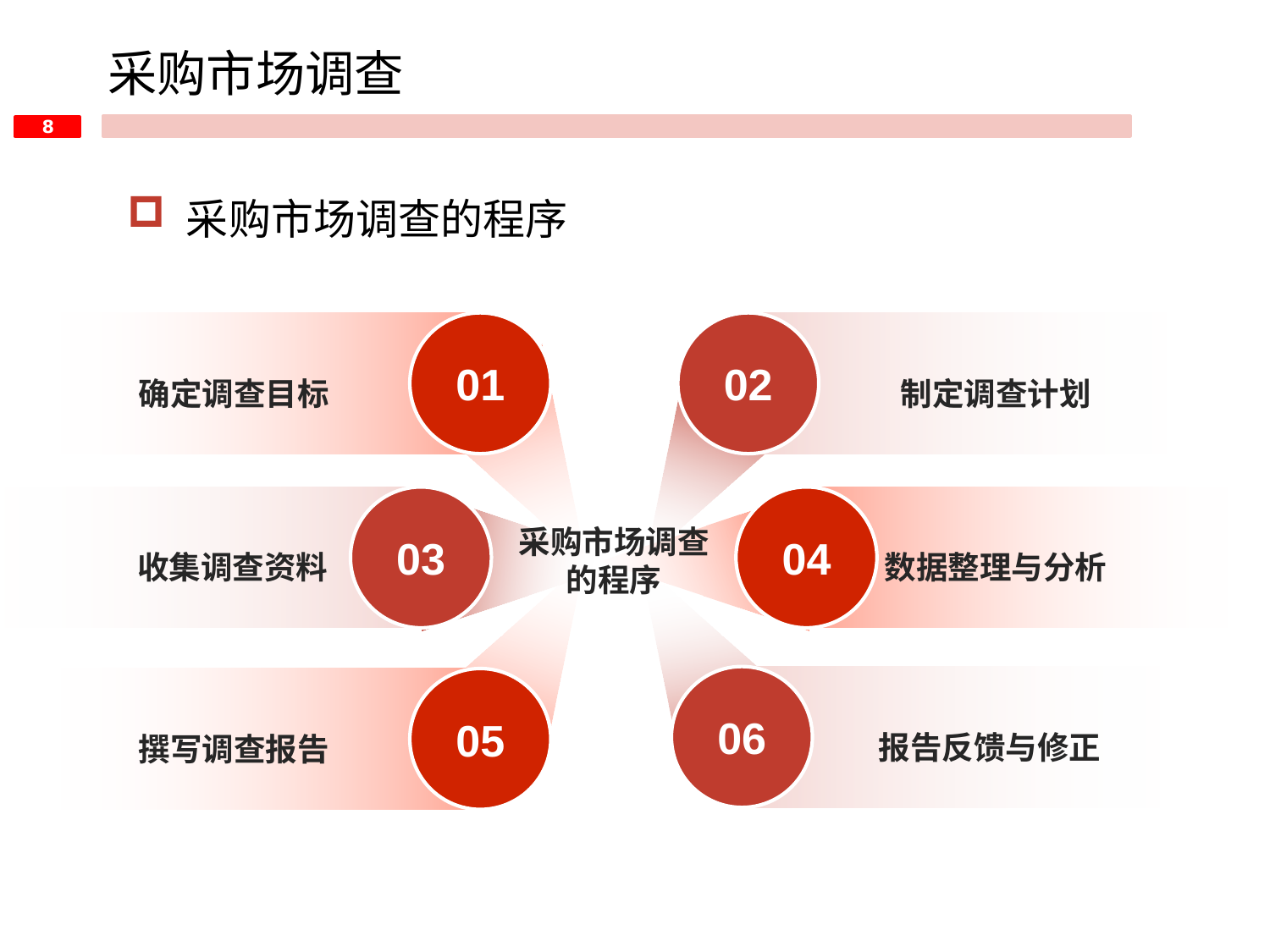

采购市场调查
8
 采购市场调查的程序
01
02
确定调查目标
制定调查计划

03
04
收集调查资料
数据整理与分析

采购市场调查的程序

06
报告反馈与修正
05
撰写调查报告